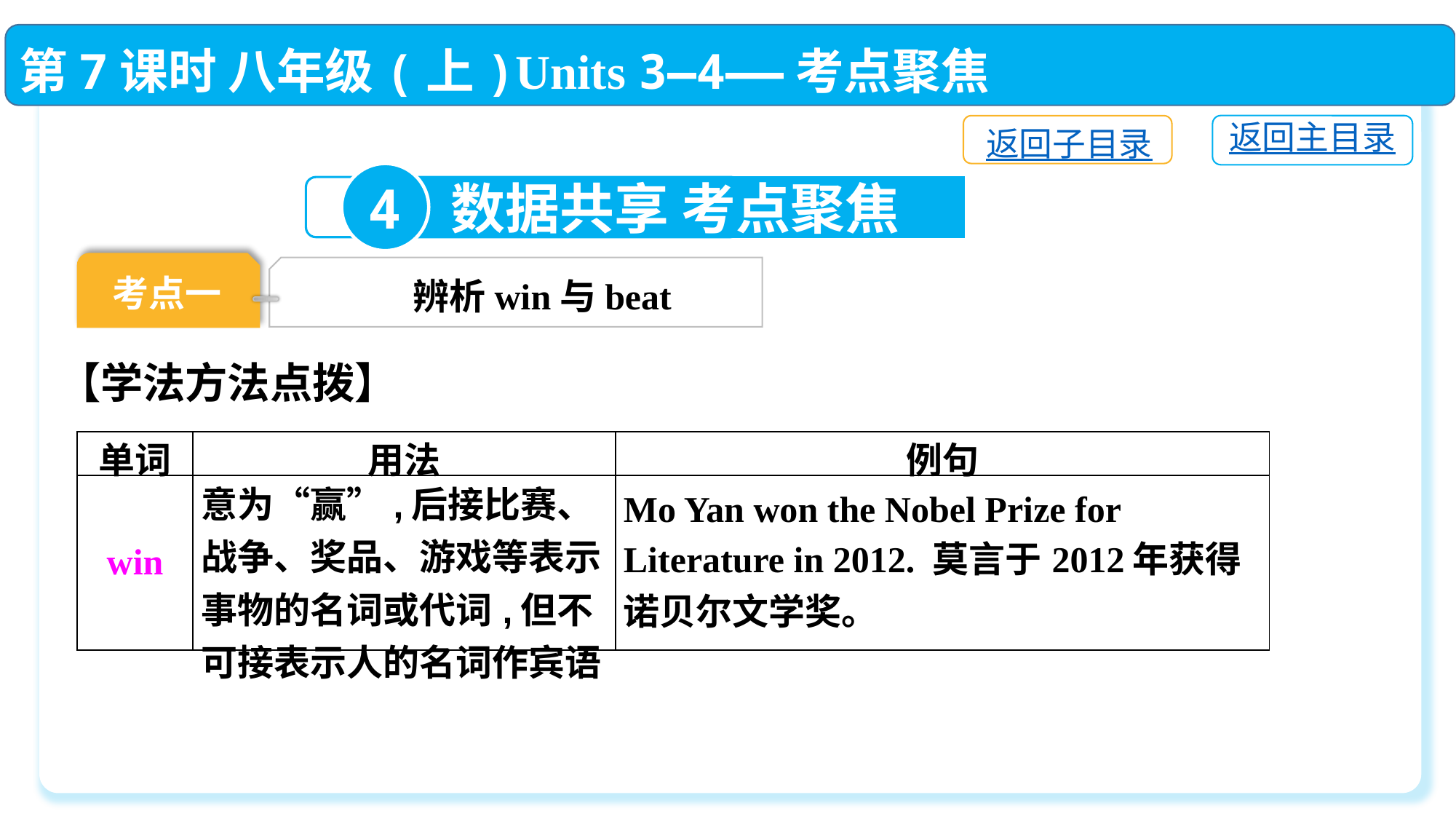

第7课时 八年级(上)Units 3—4——考点聚焦

返回主目录

返回子目录
4

数据共享 考点聚焦
考点一
辨析win与beat

【学法方法点拨】

| 单词 | 用法 | 例句 |
| --- | --- | --- |
| win | 意为“赢”,后接比赛、战争、奖品、游戏等表示事物的名词或代词,但不可接表示人的名词作宾语 | Mo Yan won the Nobel Prize for Literature in 2012. 莫言于2012年获得诺贝尔文学奖。 |